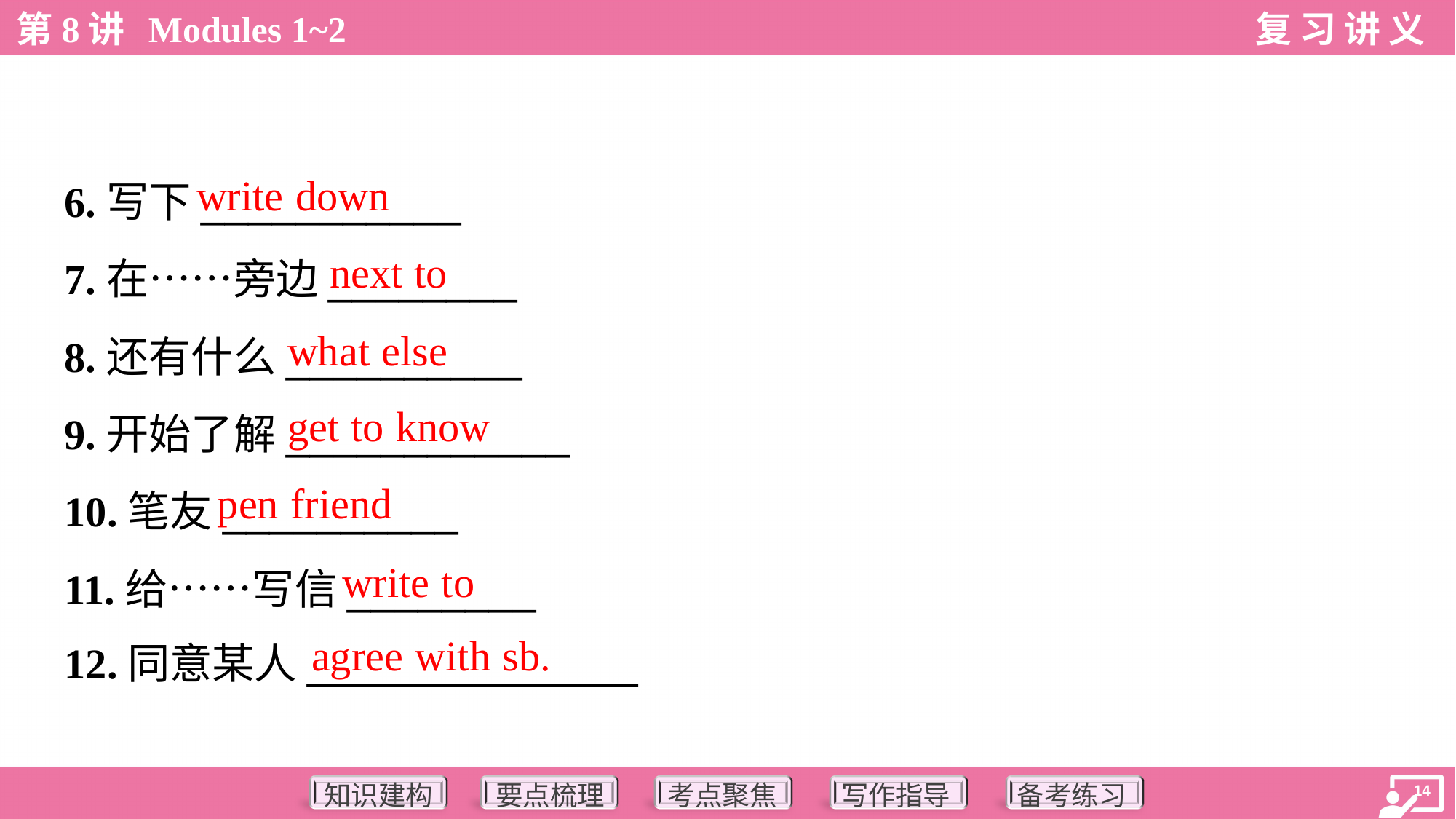

write down
6.写下___________
7.在……旁边________
8.还有什么__________
9.开始了解____________
10.笔友__________
11.给……写信________
12.同意某人______________
next to
what else
get to know
pen friend
write to
agree with sb.